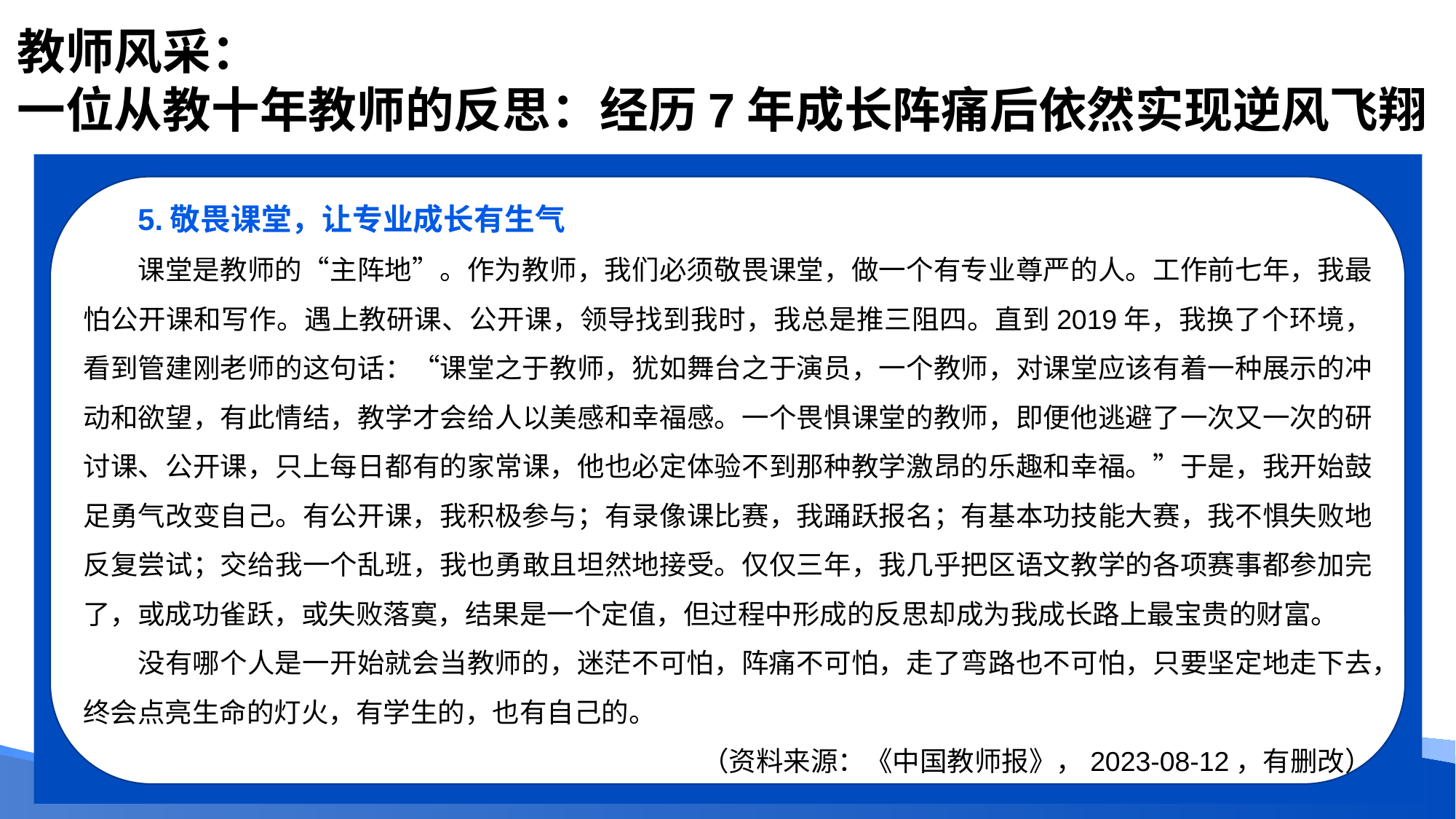

# 教师风采： 一位从教十年教师的反思：经历7年成长阵痛后依然实现逆风飞翔

5.敬畏课堂，让专业成长有生气
课堂是教师的“主阵地”。作为教师，我们必须敬畏课堂，做一个有专业尊严的人。工作前七年，我最怕公开课和写作。遇上教研课、公开课，领导找到我时，我总是推三阻四。直到2019年，我换了个环境，看到管建刚老师的这句话：“课堂之于教师，犹如舞台之于演员，一个教师，对课堂应该有着一种展示的冲动和欲望，有此情结，教学才会给人以美感和幸福感。一个畏惧课堂的教师，即便他逃避了一次又一次的研讨课、公开课，只上每日都有的家常课，他也必定体验不到那种教学激昂的乐趣和幸福。”于是，我开始鼓足勇气改变自己。有公开课，我积极参与；有录像课比赛，我踊跃报名；有基本功技能大赛，我不惧失败地反复尝试；交给我一个乱班，我也勇敢且坦然地接受。仅仅三年，我几乎把区语文教学的各项赛事都参加完了，或成功雀跃，或失败落寞，结果是一个定值，但过程中形成的反思却成为我成长路上最宝贵的财富。
没有哪个人是一开始就会当教师的，迷茫不可怕，阵痛不可怕，走了弯路也不可怕，只要坚定地走下去，终会点亮生命的灯火，有学生的，也有自己的。
（资料来源：《中国教师报》，2023-08-12，有删改）